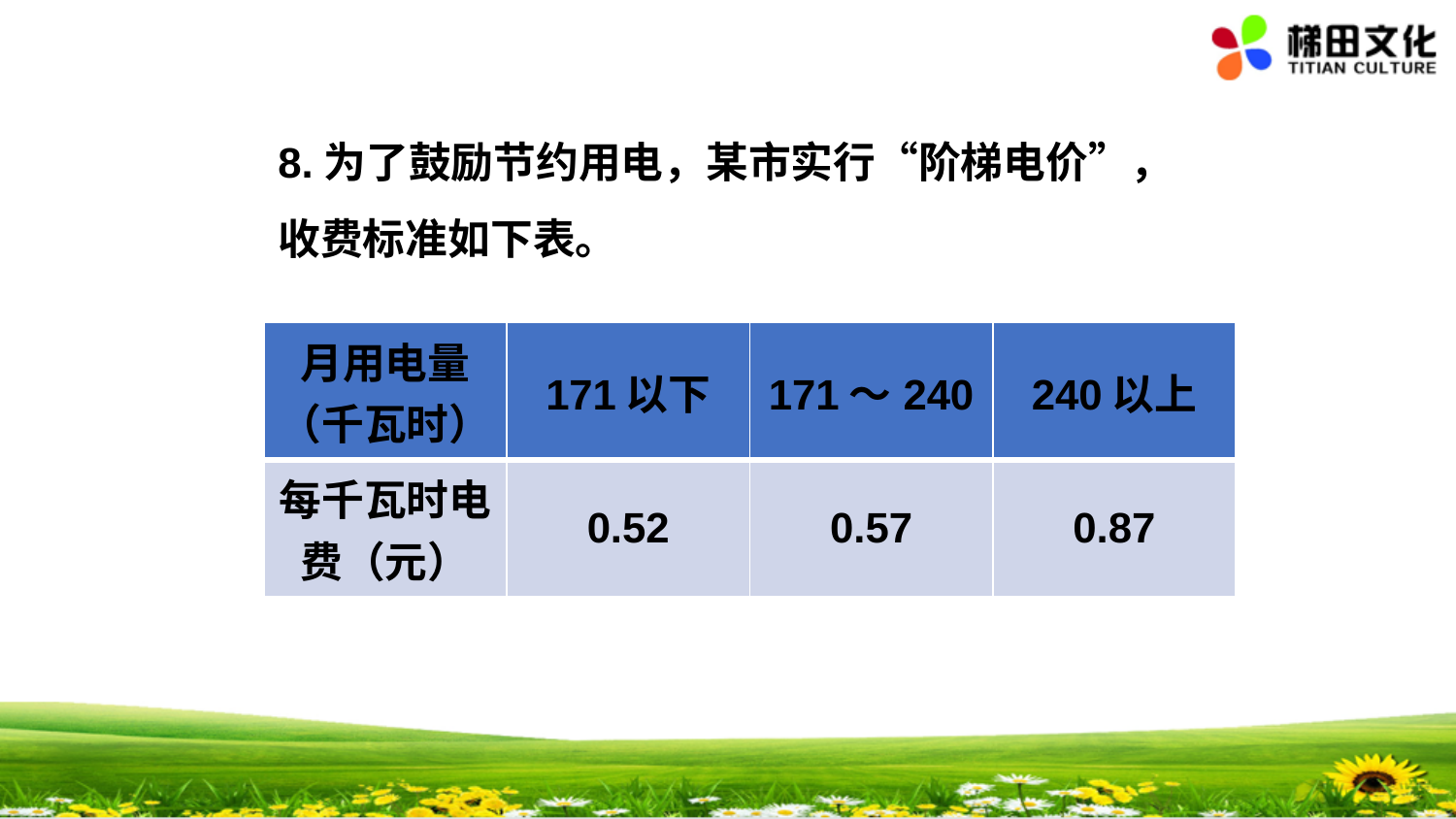

8.为了鼓励节约用电，某市实行“阶梯电价”，收费标准如下表。
| 月用电量（千瓦时） | 171以下 | 171～240 | 240以上 |
| --- | --- | --- | --- |
| 每千瓦时电费（元） | 0.52 | 0.57 | 0.87 |